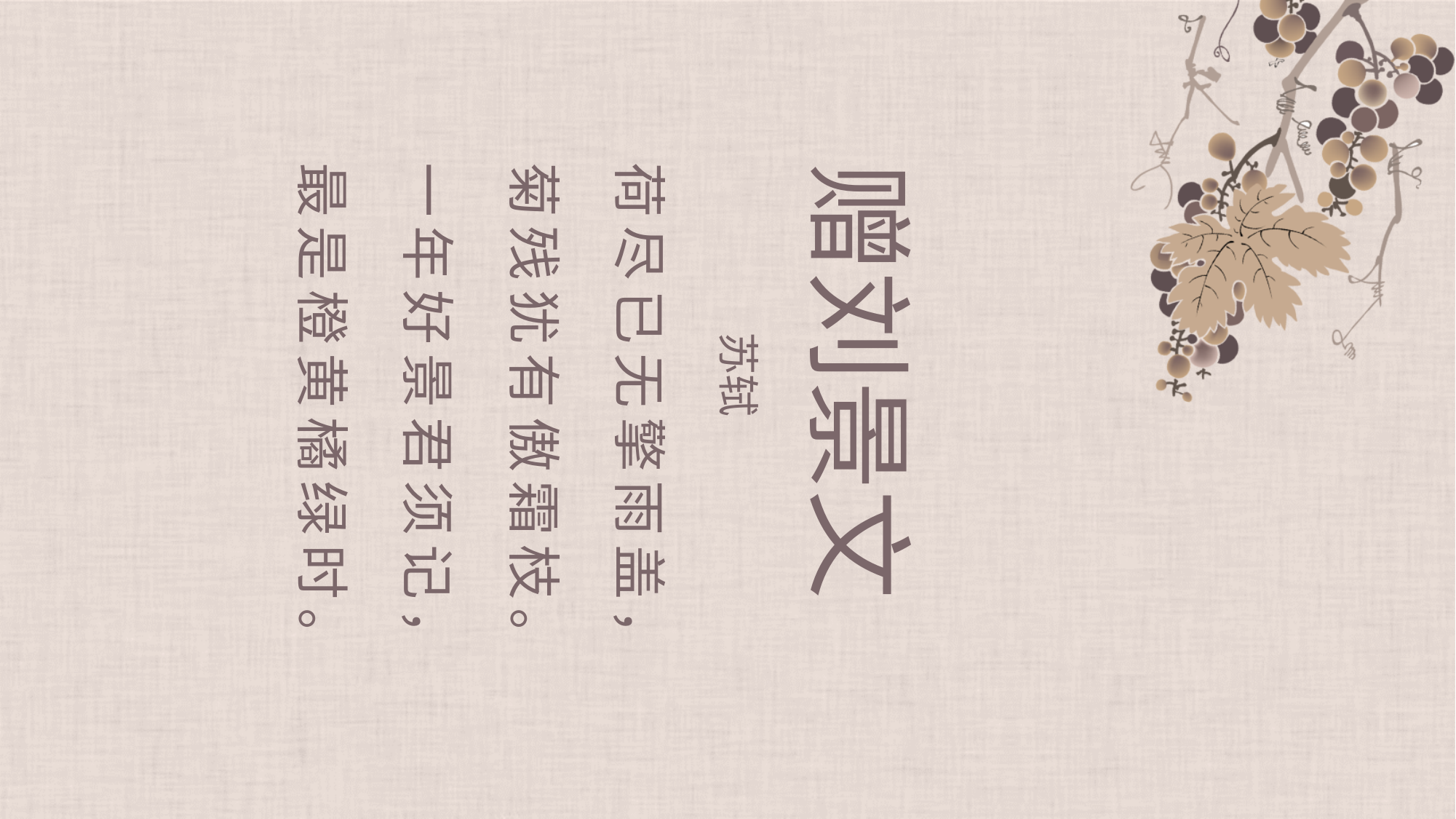

赠刘景文
　　　　苏轼
荷尽已无擎雨盖，
菊残犹有傲霜枝。
一年好景君须记，
最是橙黄橘绿时。